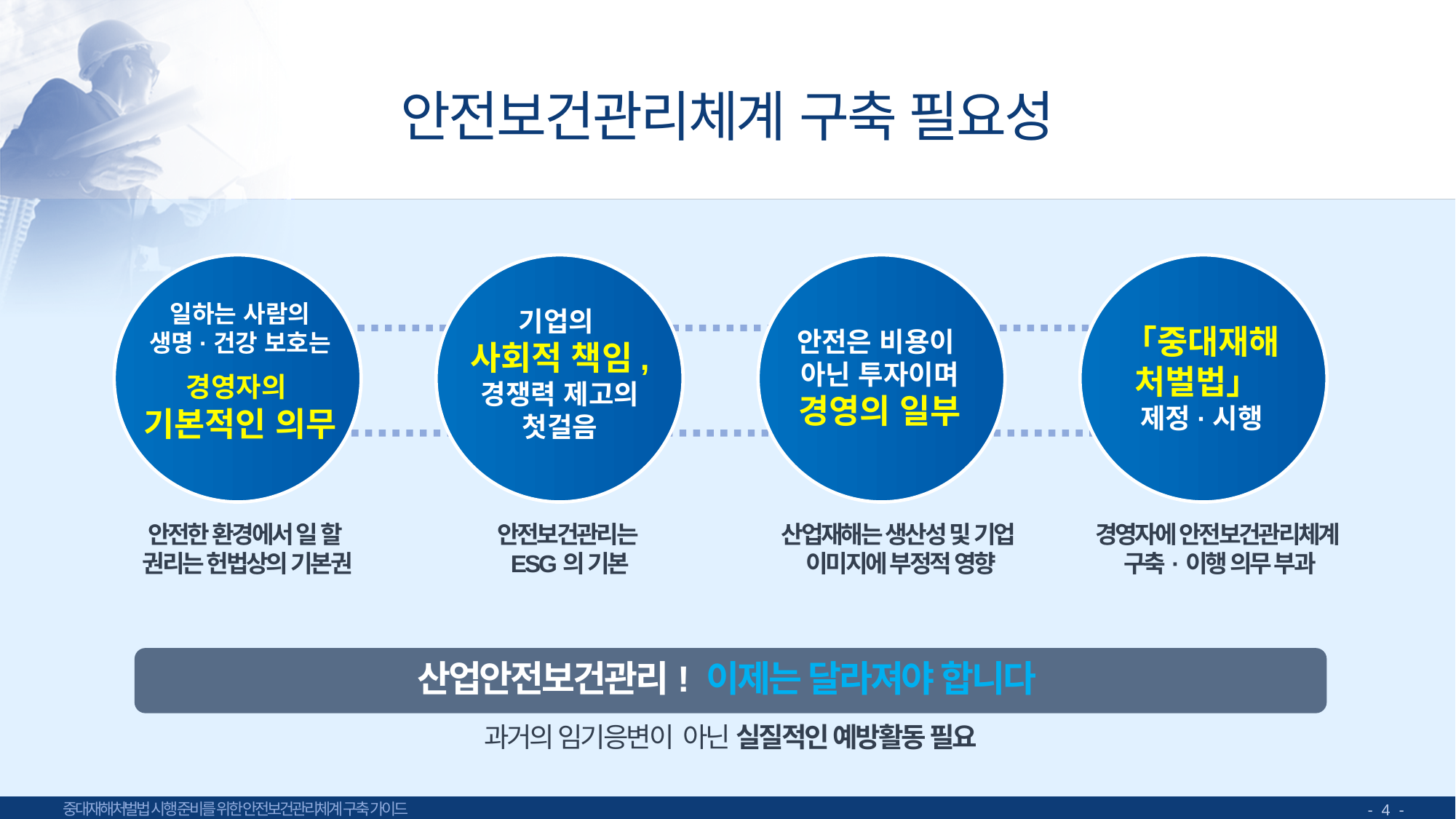

안전보건관리체계 구축 필요성

일하는 사람의
생명·건강 보호는
기업의
사회적 책임,
경쟁력 제고의
첫걸음
「중대재해
처벌법」
제정·시행
안전은 비용이
아닌 투자이며
경영의 일부

경영자의
기본적인 의무
안전한 환경에서 일 할
권리는 헌법상의 기본권
안전보건관리는
ESG의 기본
산업재해는 생산성 및 기업
이미지에 부정적 영향
경영자에 안전보건관리체계
구축·이행 의무 부과

산업안전보건관리! 이제는 달라져야 합니다
과거의 임기응변이  아닌 실질적인 예방활동 필요
-  4  -